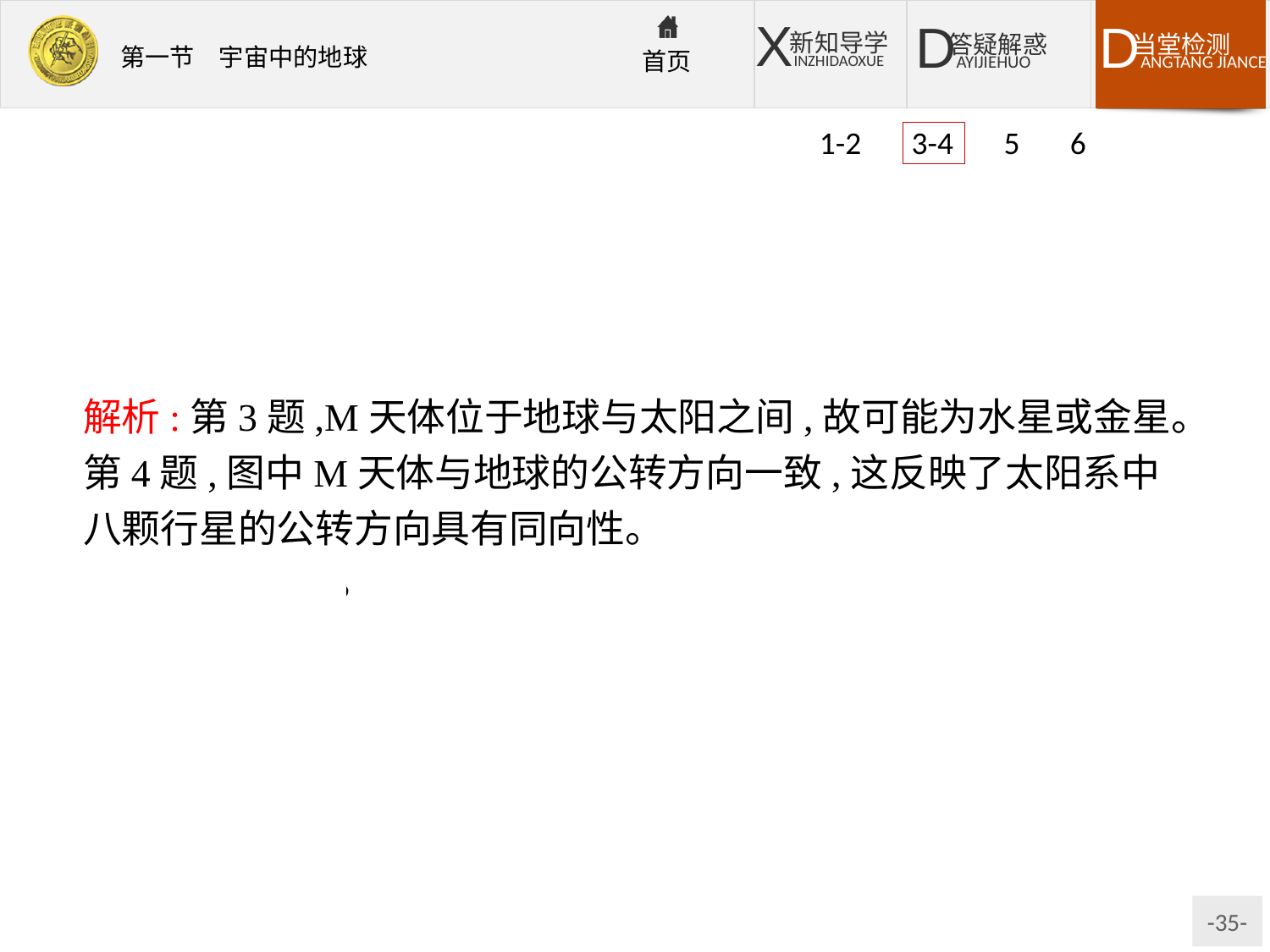

1-2       3-4       5       6

解析:第3题,M天体位于地球与太阳之间,故可能为水星或金星。第4题,图中M天体与地球的公转方向一致,这反映了太阳系中八颗行星的公转方向具有同向性。
答案:3.D　4.B